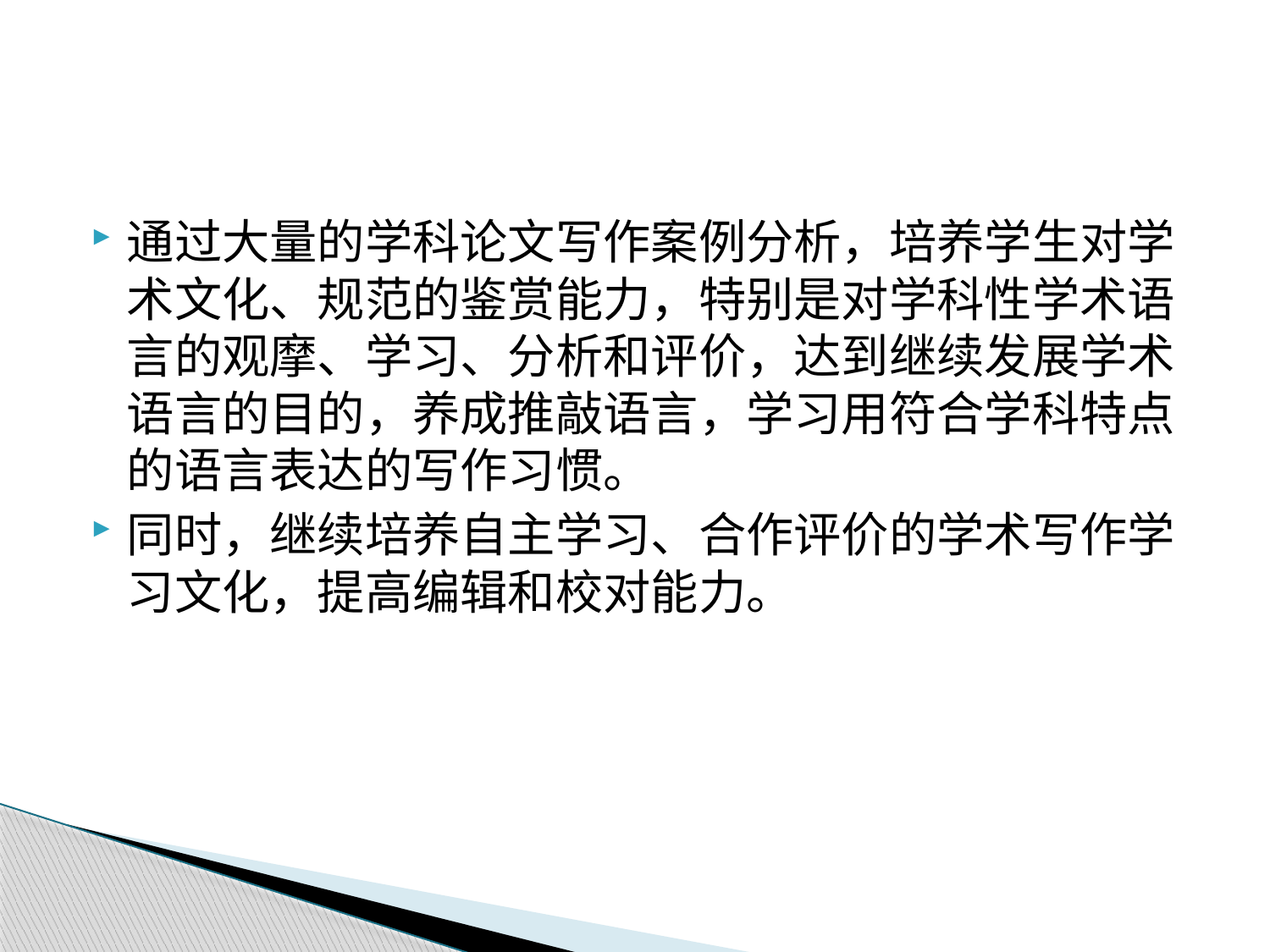

#
通过大量的学科论文写作案例分析，培养学生对学术文化、规范的鉴赏能力，特别是对学科性学术语言的观摩、学习、分析和评价，达到继续发展学术语言的目的，养成推敲语言，学习用符合学科特点的语言表达的写作习惯。
同时，继续培养自主学习、合作评价的学术写作学习文化，提高编辑和校对能力。